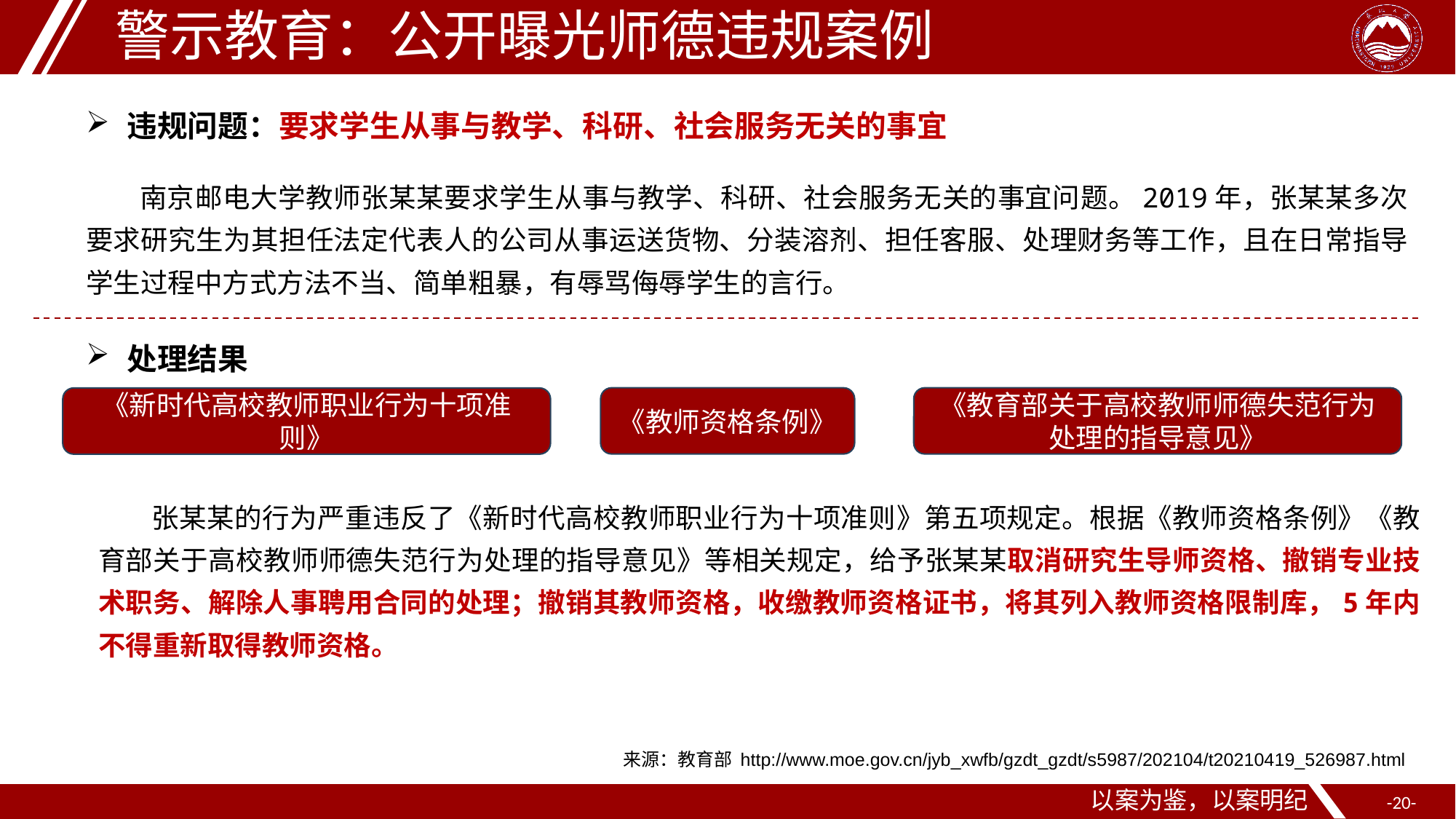

警示教育：公开曝光师德违规案例
违规问题：要求学生从事与教学、科研、社会服务无关的事宜
南京邮电大学教师张某某要求学生从事与教学、科研、社会服务无关的事宜问题。2019年，张某某多次要求研究生为其担任法定代表人的公司从事运送货物、分装溶剂、担任客服、处理财务等工作，且在日常指导学生过程中方式方法不当、简单粗暴，有辱骂侮辱学生的言行。
处理结果
《教师资格条例》
《教育部关于高校教师师德失范行为处理的指导意见》
《新时代高校教师职业行为十项准则》
张某某的行为严重违反了《新时代高校教师职业行为十项准则》第五项规定。根据《教师资格条例》《教育部关于高校教师师德失范行为处理的指导意见》等相关规定，给予张某某取消研究生导师资格、撤销专业技术职务、解除人事聘用合同的处理；撤销其教师资格，收缴教师资格证书，将其列入教师资格限制库，5年内不得重新取得教师资格。
来源：教育部 http://www.moe.gov.cn/jyb_xwfb/gzdt_gzdt/s5987/202104/t20210419_526987.html
以案为鉴，以案明纪
-20-